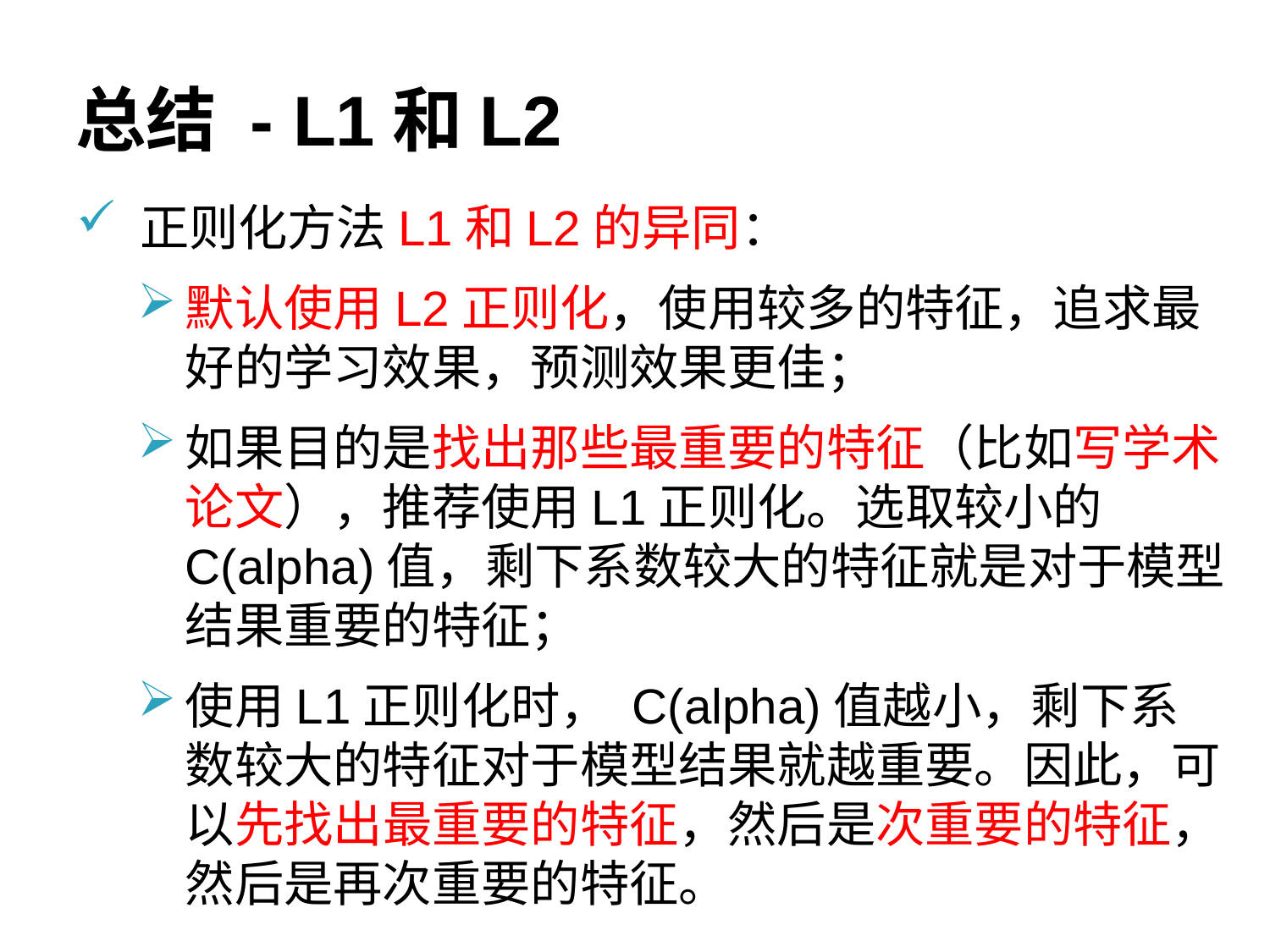

# 总结 - L1和L2
正则化方法L1和L2的异同：
默认使用L2正则化，使用较多的特征，追求最好的学习效果，预测效果更佳；
如果目的是找出那些最重要的特征（比如写学术论文），推荐使用L1正则化。选取较小的C(alpha)值，剩下系数较大的特征就是对于模型结果重要的特征；
使用L1正则化时， C(alpha)值越小，剩下系数较大的特征对于模型结果就越重要。因此，可以先找出最重要的特征，然后是次重要的特征，然后是再次重要的特征。